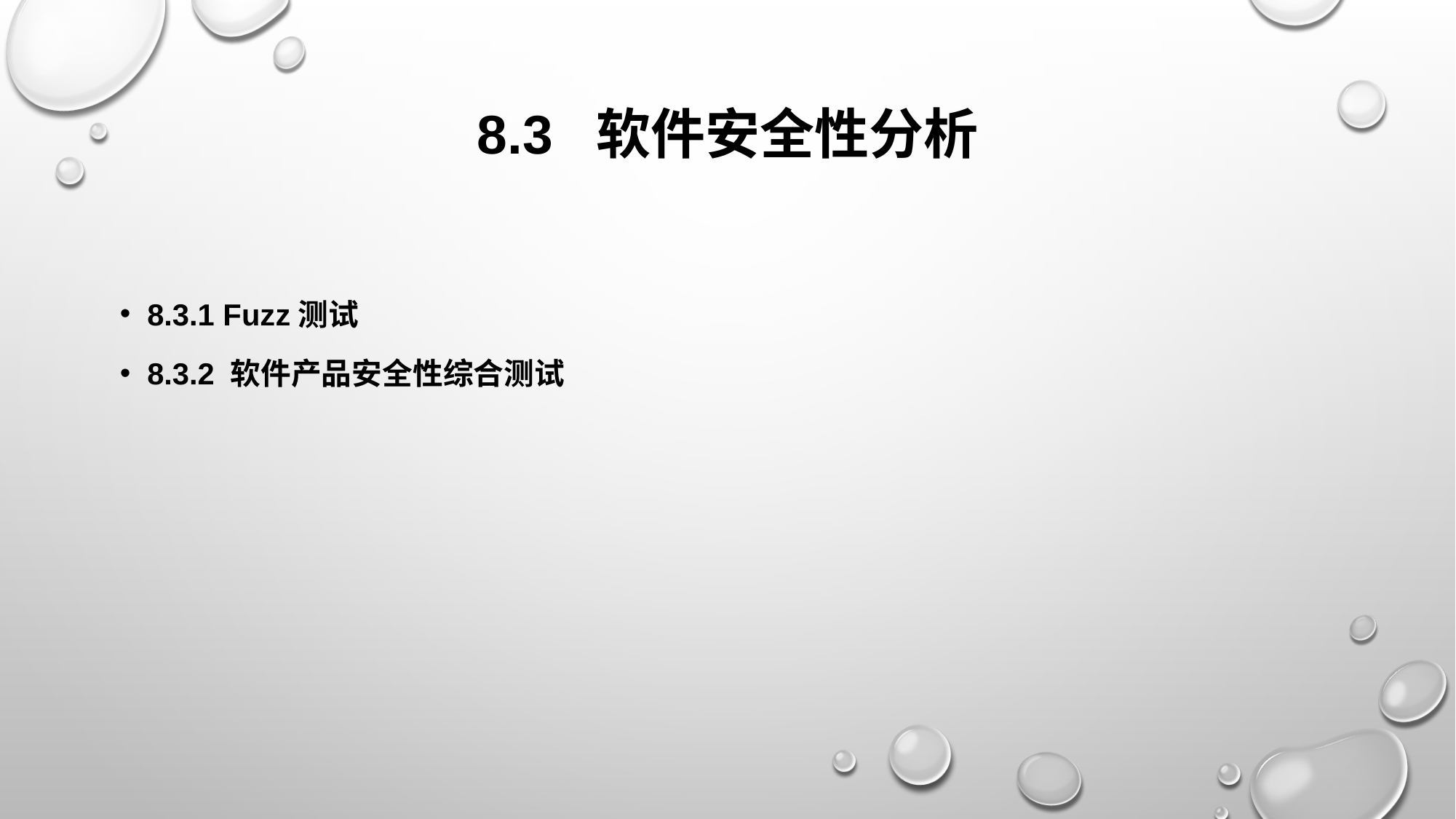

# 8.3  软件安全性分析
8.3.1 Fuzz测试
8.3.2 软件产品安全性综合测试